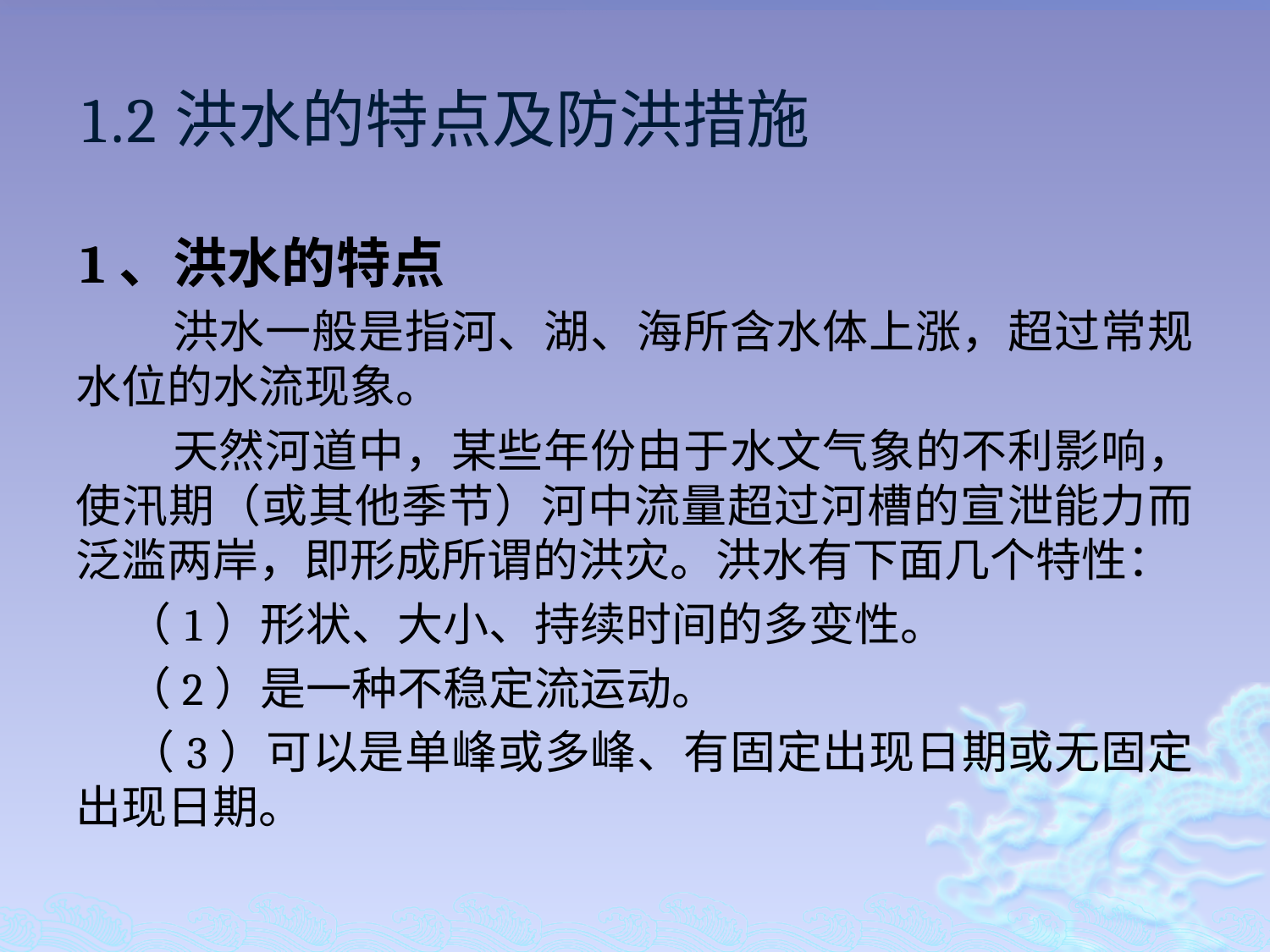

# 1.2洪水的特点及防洪措施
1、洪水的特点
        洪水一般是指河、湖、海所含水体上涨，超过常规水位的水流现象。
        天然河道中，某些年份由于水文气象的不利影响，使汛期（或其他季节）河中流量超过河槽的宣泄能力而泛滥两岸，即形成所谓的洪灾。洪水有下面几个特性：
    （1）形状、大小、持续时间的多变性。
    （2）是一种不稳定流运动。
    （3）可以是单峰或多峰、有固定出现日期或无固定出现日期。